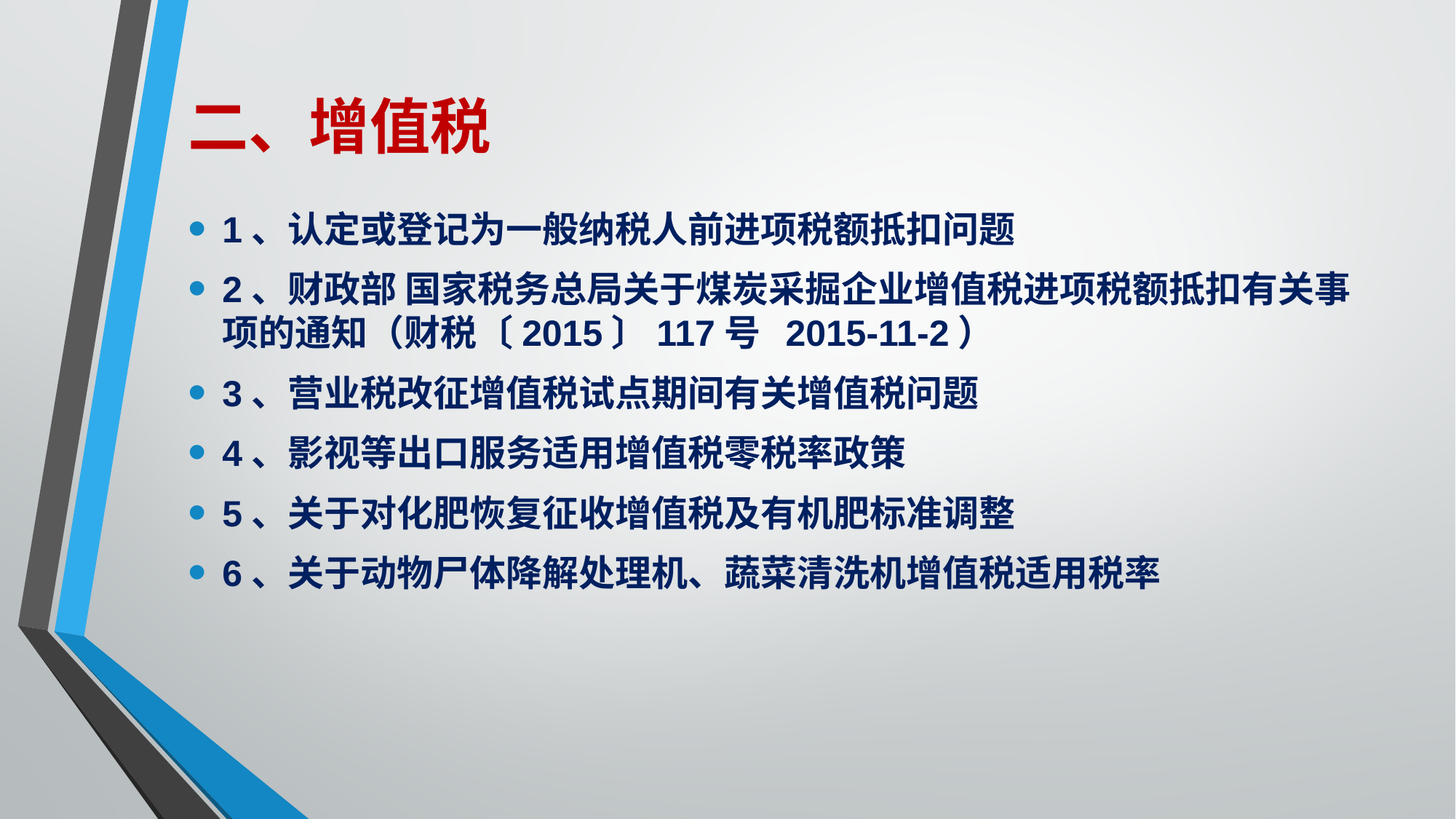

# 二、增值税
1、认定或登记为一般纳税人前进项税额抵扣问题
2、财政部 国家税务总局关于煤炭采掘企业增值税进项税额抵扣有关事项的通知（财税〔2015〕117号  2015-11-2）
3、营业税改征增值税试点期间有关增值税问题
4、影视等出口服务适用增值税零税率政策
5、关于对化肥恢复征收增值税及有机肥标准调整
6、关于动物尸体降解处理机、蔬菜清洗机增值税适用税率